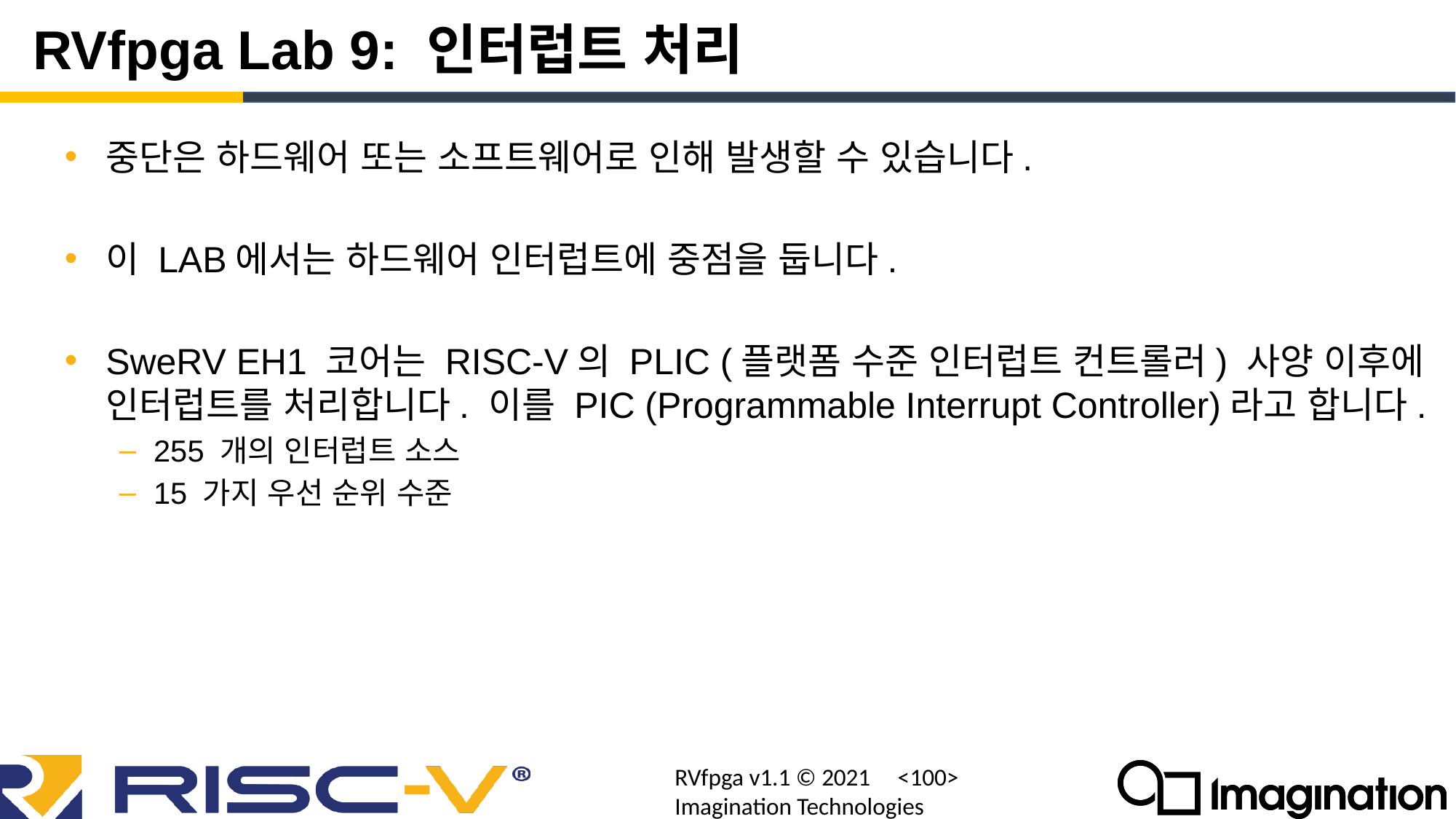

# RVfpga Lab 9: 인터럽트 처리
중단은 하드웨어 또는 소프트웨어로 인해 발생할 수 있습니다.

이 LAB에서는 하드웨어 인터럽트에 중점을 둡니다.

SweRV EH1 코어는 RISC-V의 PLIC (플랫폼 수준 인터럽트 컨트롤러) 사양 이후에 인터럽트를 처리합니다. 이를 PIC (Programmable Interrupt Controller)라고 합니다.
255 개의 인터럽트 소스
15 가지 우선 순위 수준